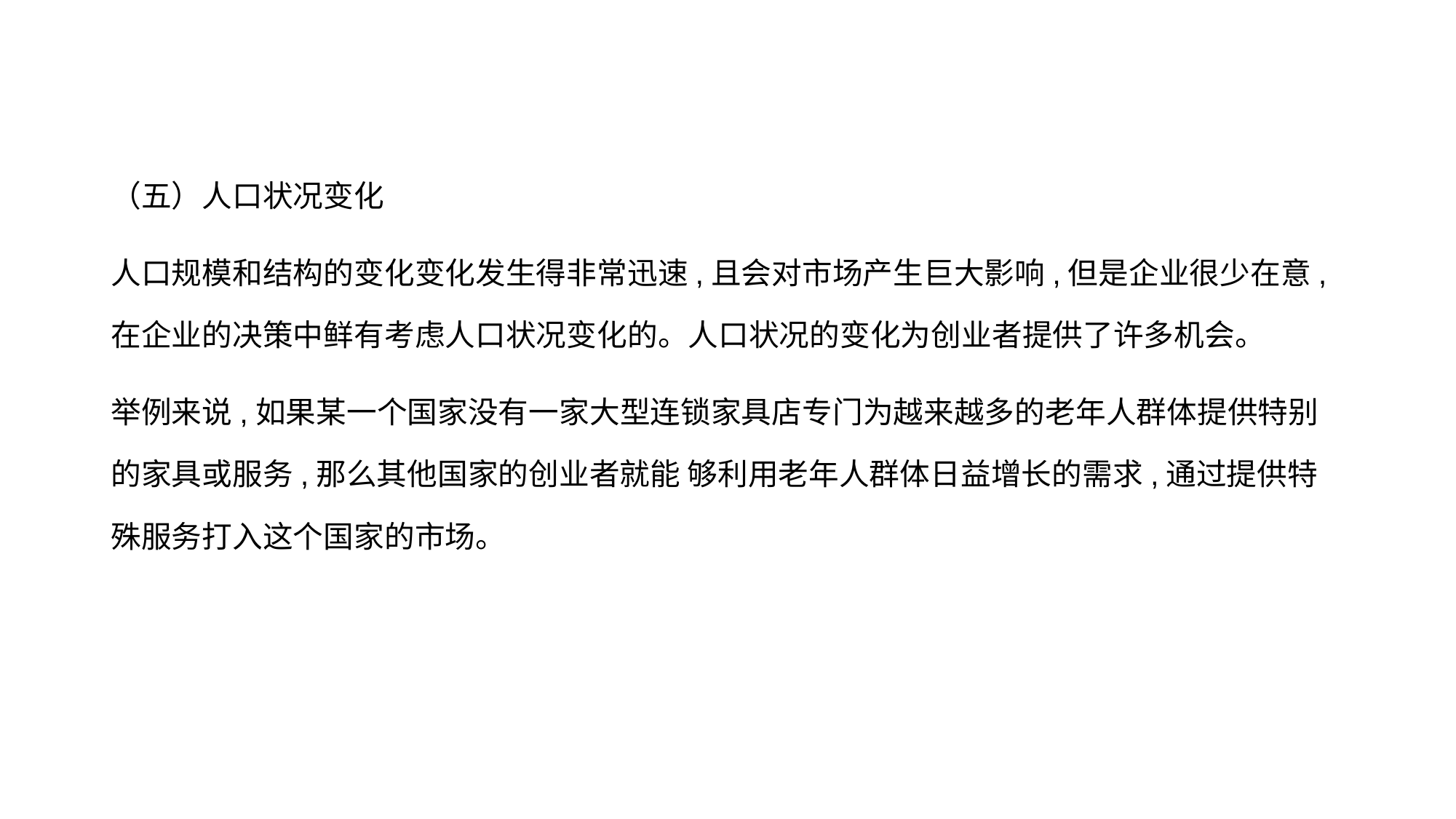

（五）人口状况变化
人口规模和结构的变化变化发生得非常迅速,且会对市场产生巨大影响,但是企业很少在意,在企业的决策中鲜有考虑人口状况变化的。人口状况的变化为创业者提供了许多机会。
举例来说,如果某一个国家没有一家大型连锁家具店专门为越来越多的老年人群体提供特别的家具或服务,那么其他国家的创业者就能 够利用老年人群体日益增长的需求,通过提供特殊服务打入这个国家的市场。